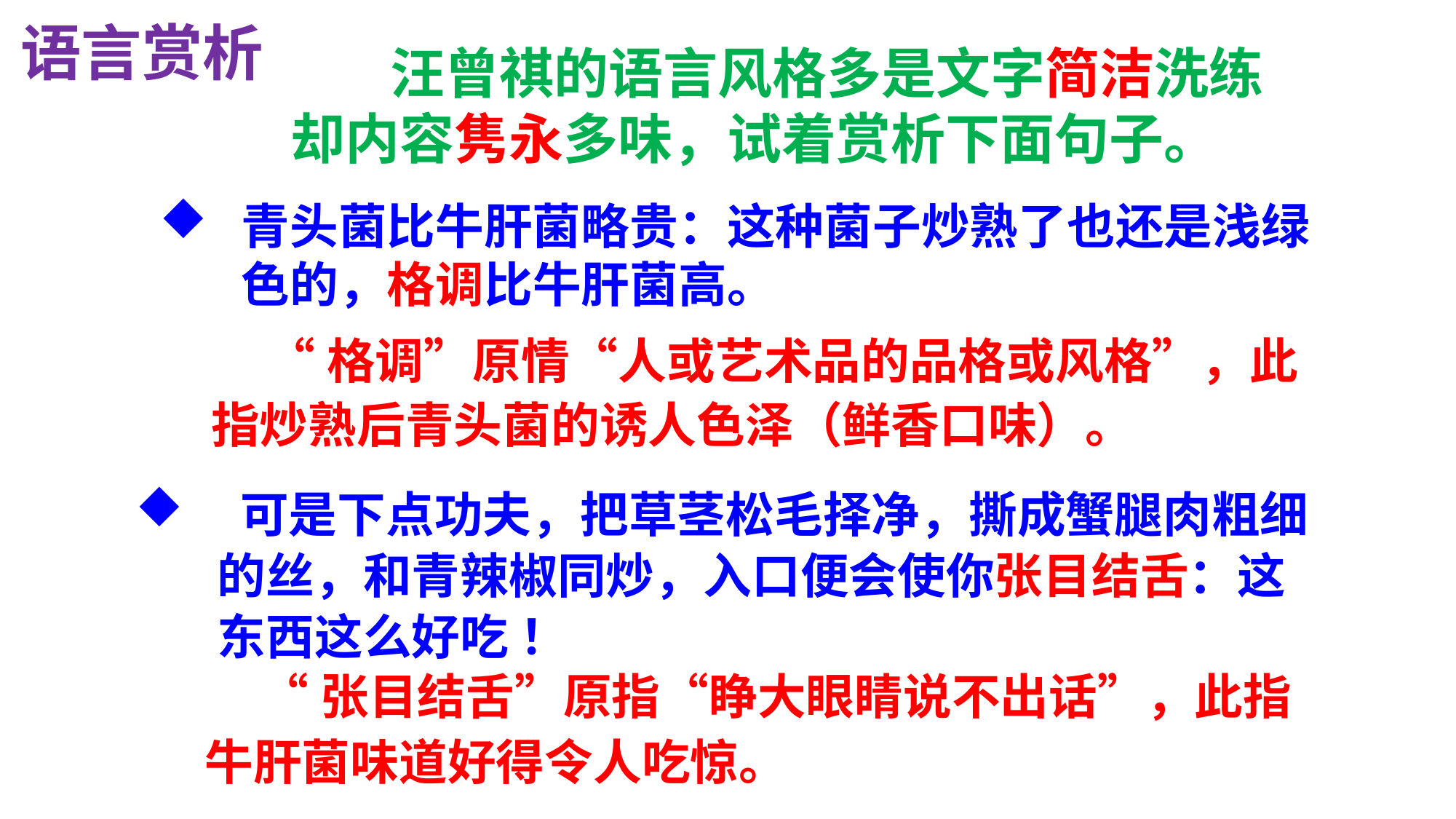

语言赏析
       汪曾祺的语言风格多是文字简洁洗练
却内容隽永多味，试着赏析下面句子。
青头菌比牛肝菌略贵：这种菌子炒熟了也还是浅绿色的，格调比牛肝菌高。
     “格调”原情“人或艺术品的品格或风格”，此指炒熟后青头菌的诱人色泽（鲜香口味）。
 可是下点功夫，把草茎松毛择净，撕成蟹腿肉粗细的丝，和青辣椒同炒，入口便会使你张目结舌：这东西这么好吃 ！
     “张目结舌”原指“睁大眼睛说不出话”，此指牛肝菌味道好得令人吃惊。